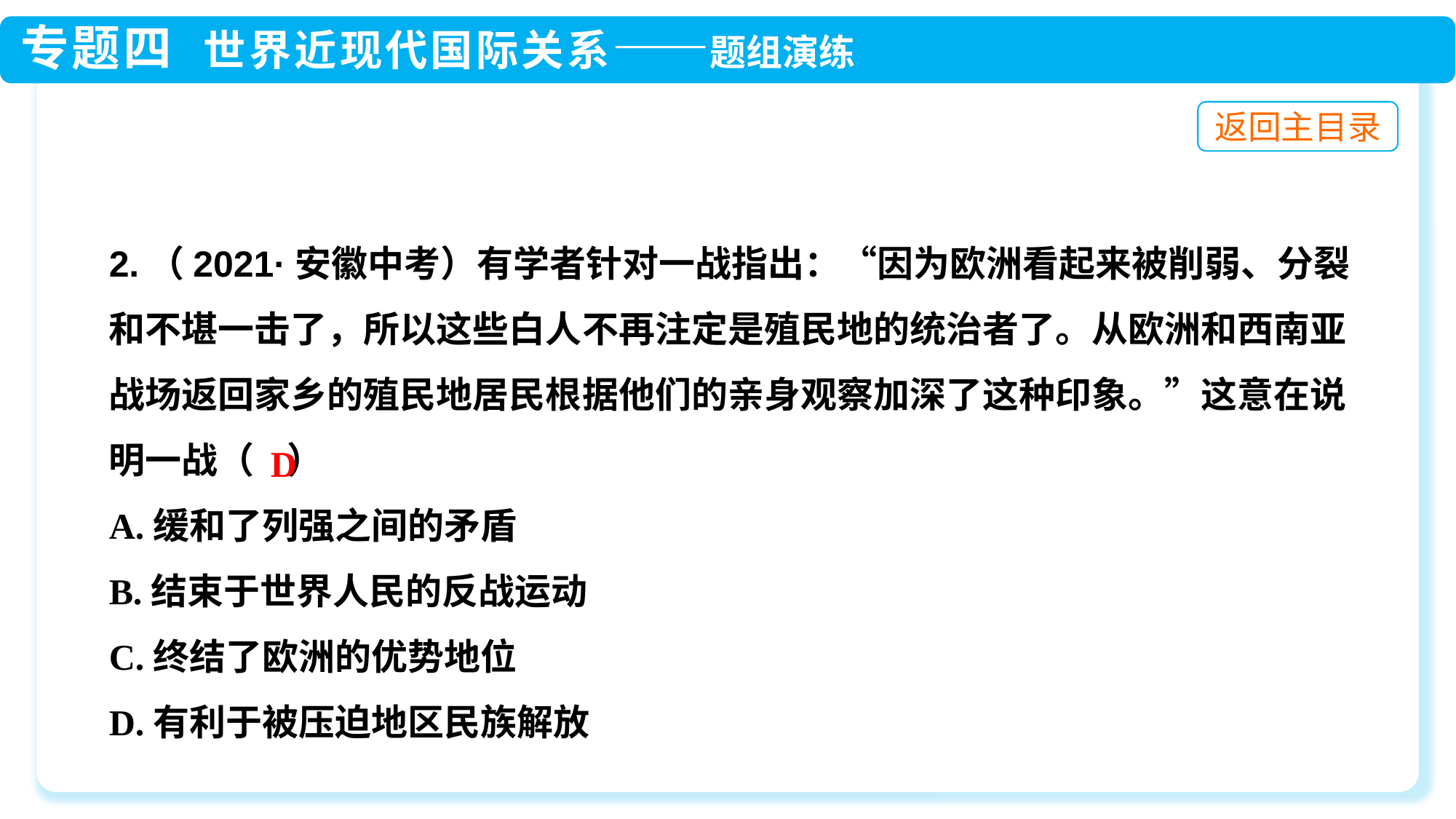

2.（2021·安徽中考）有学者针对一战指出：“因为欧洲看起来被削弱、分裂和不堪一击了，所以这些白人不再注定是殖民地的统治者了。从欧洲和西南亚战场返回家乡的殖民地居民根据他们的亲身观察加深了这种印象。”这意在说明一战（    ）
A.缓和了列强之间的矛盾
B.结束于世界人民的反战运动
C.终结了欧洲的优势地位
D.有利于被压迫地区民族解放
D